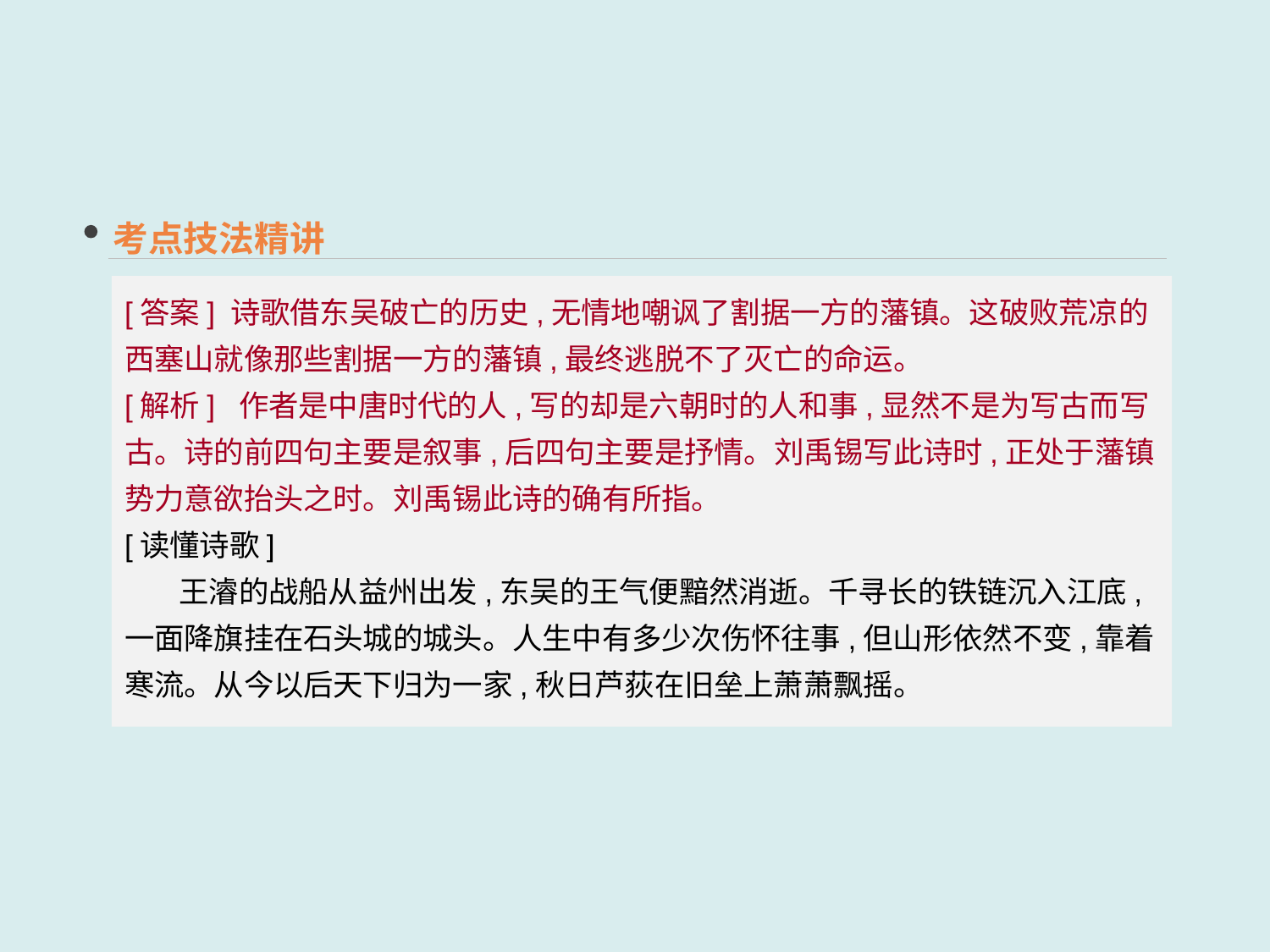

考点技法精讲

[答案] 诗歌借东吴破亡的历史,无情地嘲讽了割据一方的藩镇。这破败荒凉的西塞山就像那些割据一方的藩镇,最终逃脱不了灭亡的命运。
[解析]  作者是中唐时代的人,写的却是六朝时的人和事,显然不是为写古而写古。诗的前四句主要是叙事,后四句主要是抒情。刘禹锡写此诗时,正处于藩镇势力意欲抬头之时。刘禹锡此诗的确有所指。
[读懂诗歌]
       王濬的战船从益州出发,东吴的王气便黯然消逝。千寻长的铁链沉入江底,一面降旗挂在石头城的城头。人生中有多少次伤怀往事,但山形依然不变,靠着寒流。从今以后天下归为一家,秋日芦荻在旧垒上萧萧飘摇。